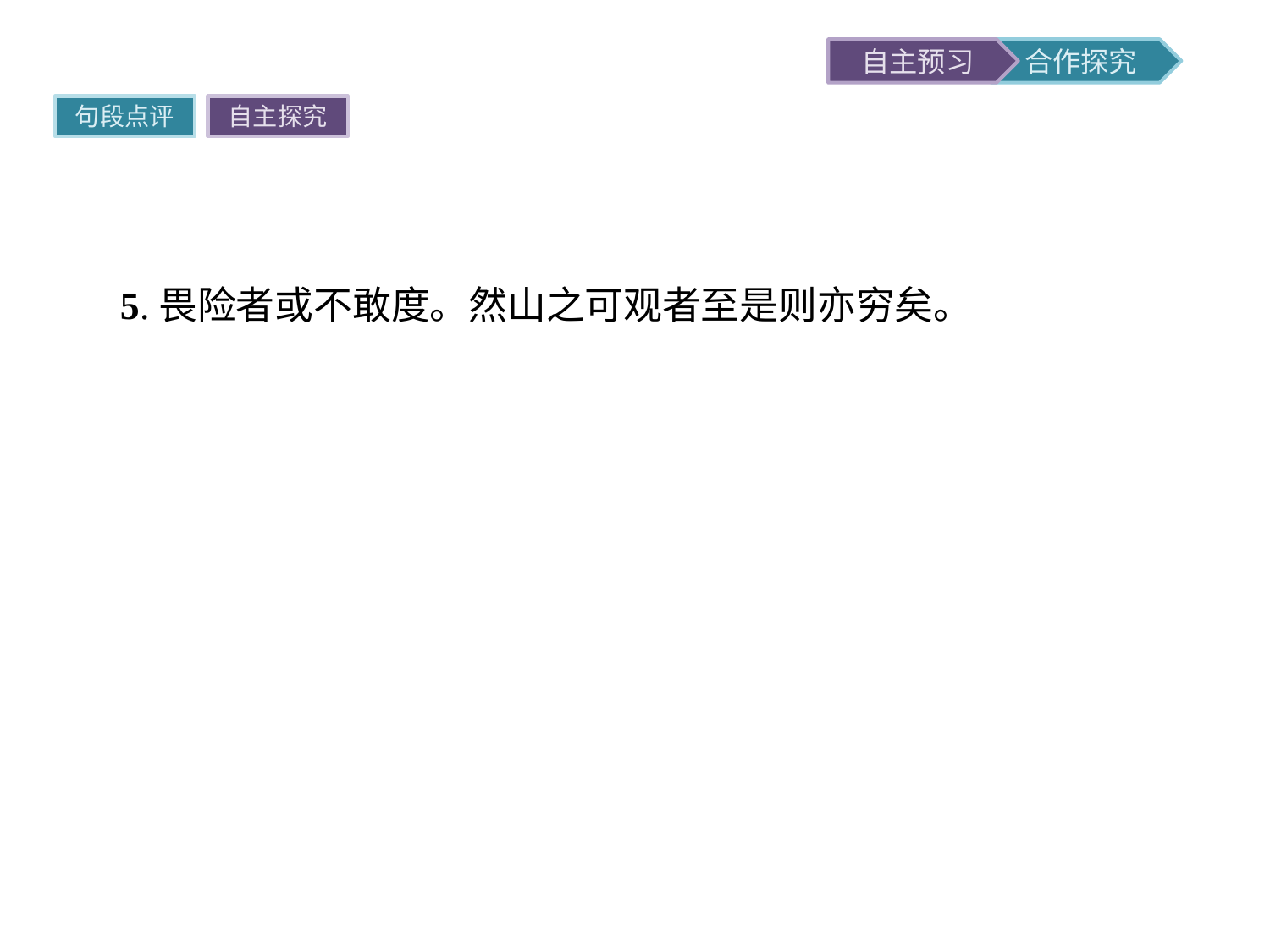

句段点评
自主探究
5.畏险者或不敢度。然山之可观者至是则亦穷矣。
翻译那些畏惧险途的人不敢走。但百丈山值得观赏的景物到此也就穷尽了。
点评其实这句话的意思是说,不是百丈山本身优美的风景没有了,而是对于那些畏惧涉险的人来说它的优美风景也就不存在了。无限风光在险峰,风景再美,如果不敢前往观赏,那跟没有还有什么区别呢?此语寓意深刻,蕴含着精妙的人生哲理,也含蓄地说明了付出与回报、奋斗与收获的道理。